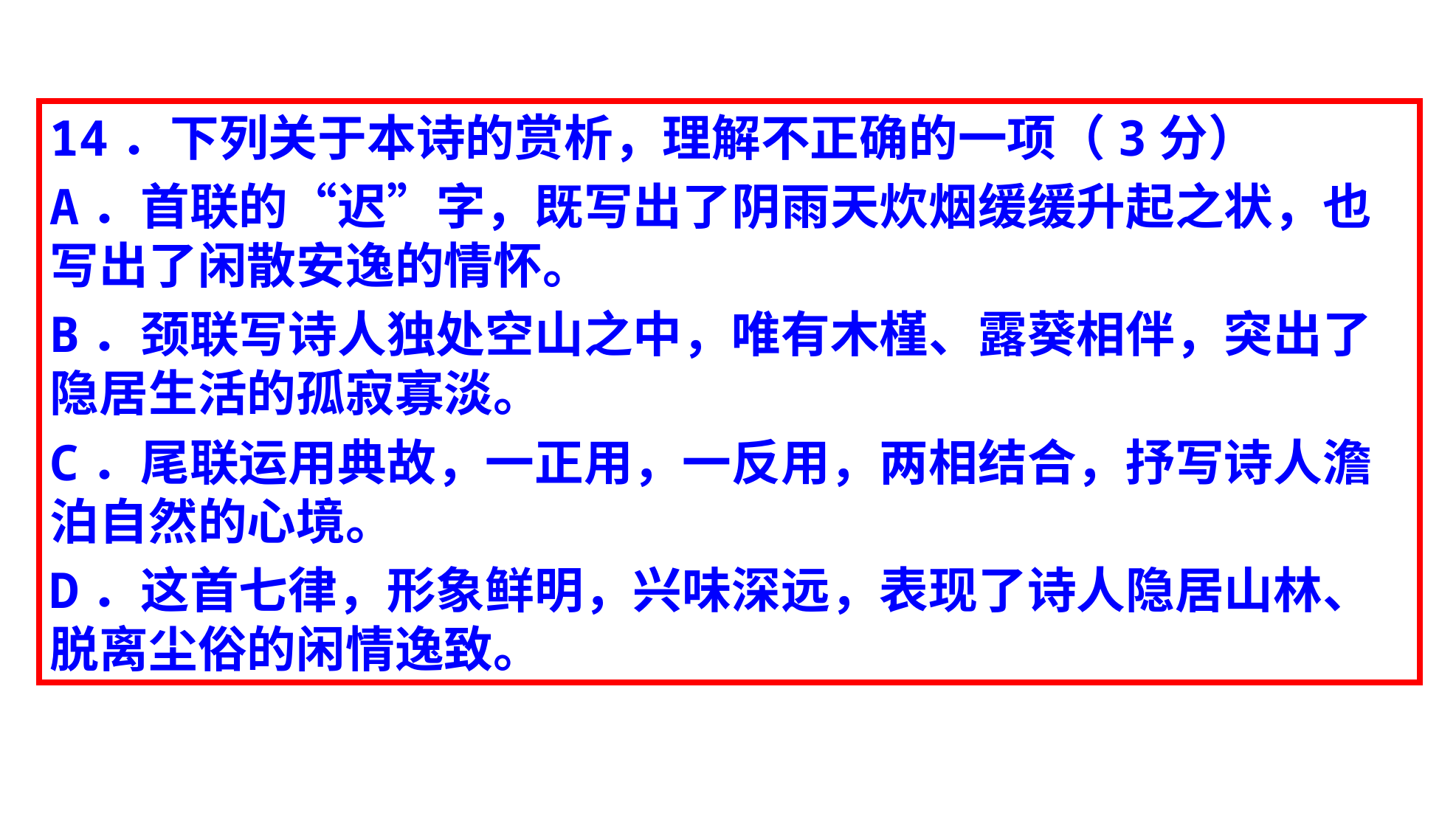

14．下列关于本诗的赏析，理解不正确的一项（3分）
A．首联的“迟”字，既写出了阴雨天炊烟缓缓升起之状，也写出了闲散安逸的情怀。
B．颈联写诗人独处空山之中，唯有木槿、露葵相伴，突出了隐居生活的孤寂寡淡。
C．尾联运用典故，一正用，一反用，两相结合，抒写诗人澹泊自然的心境。
D．这首七律，形象鲜明，兴味深远，表现了诗人隐居山林、脱离尘俗的闲情逸致。